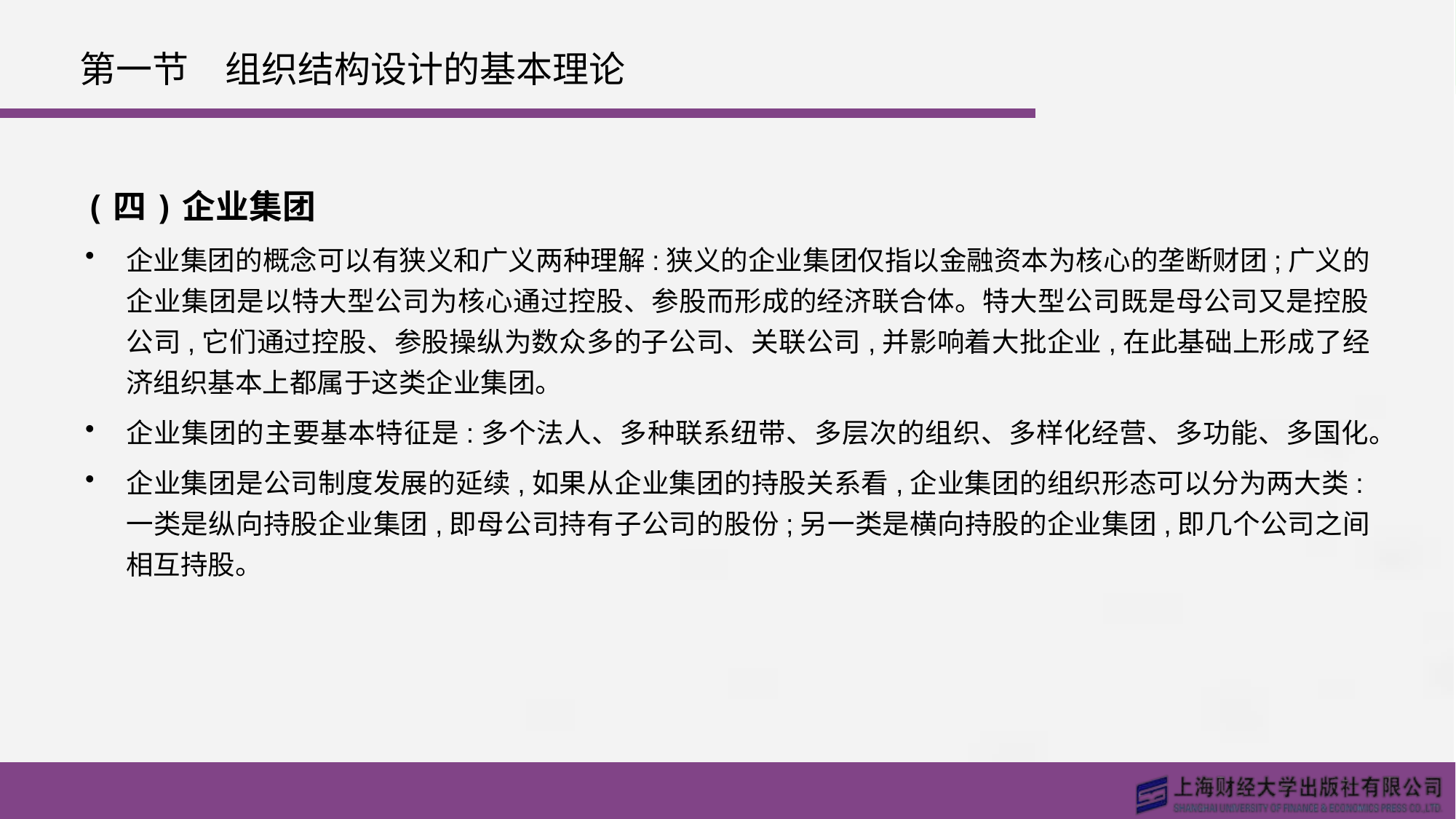

# 第一节　组织结构设计的基本理论
(四)企业集团
企业集团的概念可以有狭义和广义两种理解:狭义的企业集团仅指以金融资本为核心的垄断财团;广义的企业集团是以特大型公司为核心通过控股、参股而形成的经济联合体。特大型公司既是母公司又是控股公司,它们通过控股、参股操纵为数众多的子公司、关联公司,并影响着大批企业,在此基础上形成了经济组织基本上都属于这类企业集团。
企业集团的主要基本特征是:多个法人、多种联系纽带、多层次的组织、多样化经营、多功能、多国化。
企业集团是公司制度发展的延续,如果从企业集团的持股关系看,企业集团的组织形态可以分为两大类:一类是纵向持股企业集团,即母公司持有子公司的股份;另一类是横向持股的企业集团,即几个公司之间相互持股。